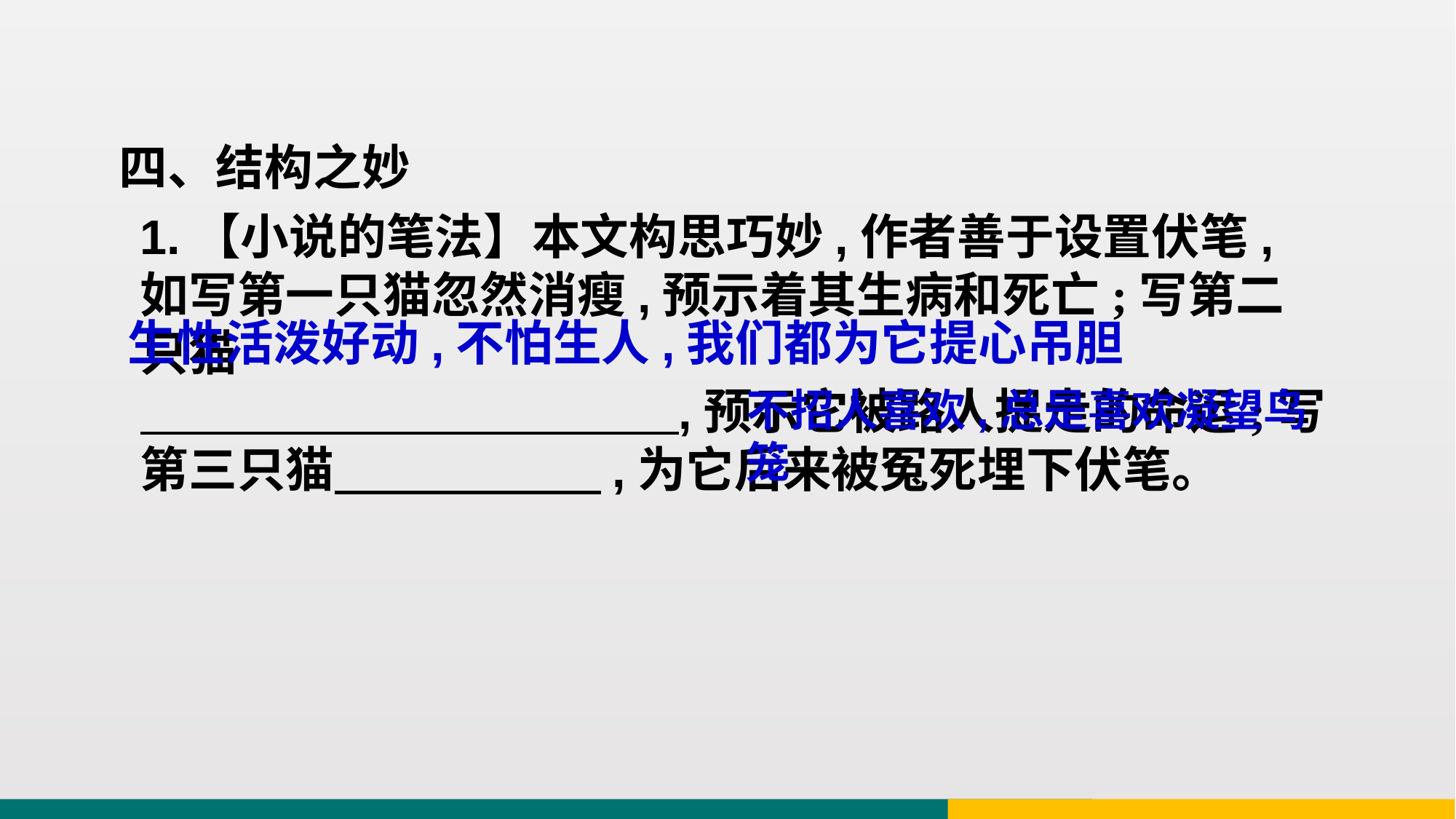

四、结构之妙
1.【小说的笔法】本文构思巧妙,作者善于设置伏笔,如写第一只猫忽然消瘦,预示着其生病和死亡;写第二只猫
                                        ,预示它被路人捉走的命运;写第三只猫                        ,为它后来被冤死埋下伏笔。
生性活泼好动,不怕生人,我们都为它提心吊胆
不招人喜欢,总是喜欢凝望鸟笼